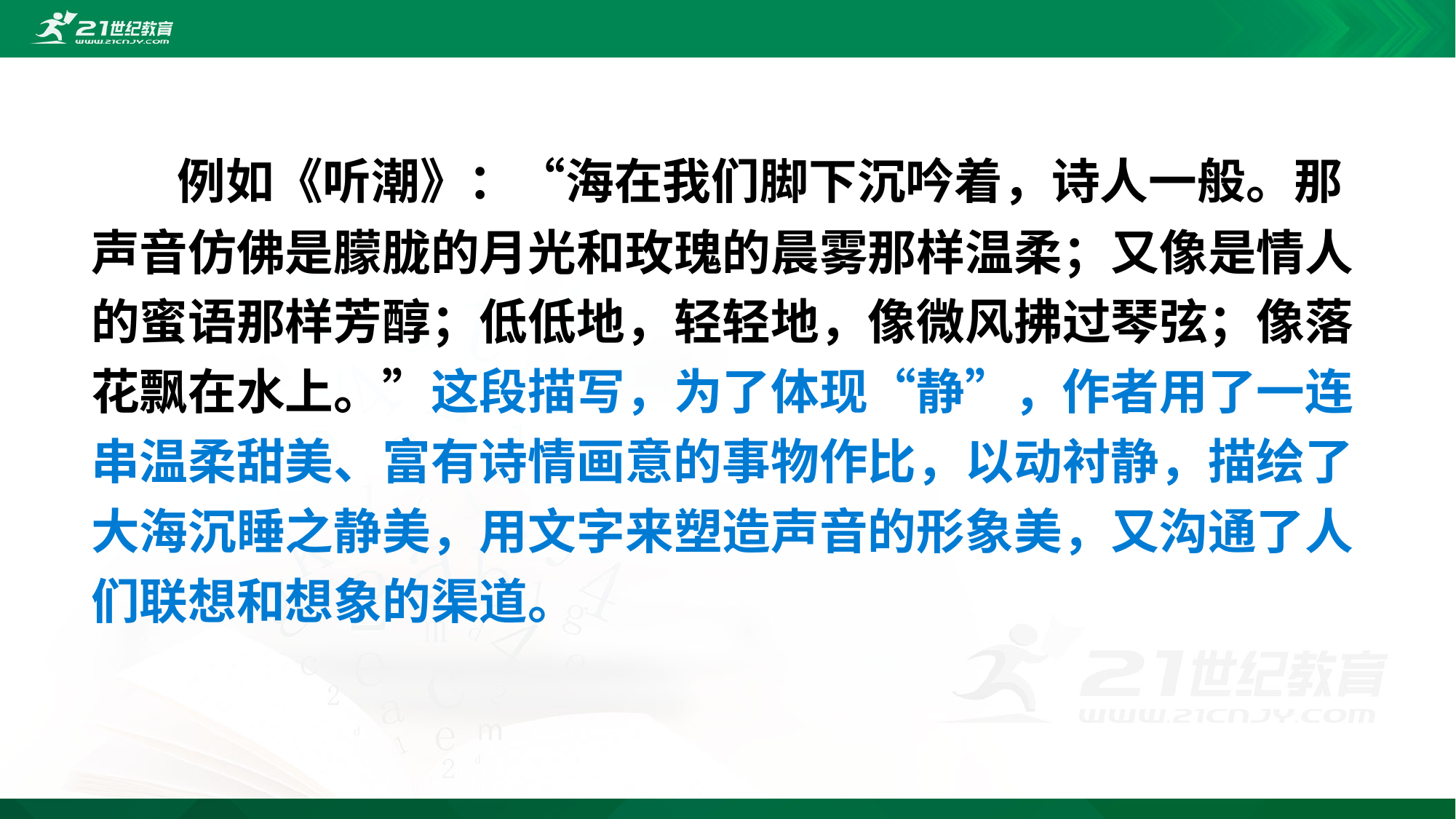

例如《听潮》：“海在我们脚下沉吟着，诗人一般。那声音仿佛是朦胧的月光和玫瑰的晨雾那样温柔；又像是情人的蜜语那样芳醇；低低地，轻轻地，像微风拂过琴弦；像落花飘在水上。”这段描写，为了体现“静”，作者用了一连串温柔甜美、富有诗情画意的事物作比，以动衬静，描绘了大海沉睡之静美，用文字来塑造声音的形象美，又沟通了人们联想和想象的渠道。